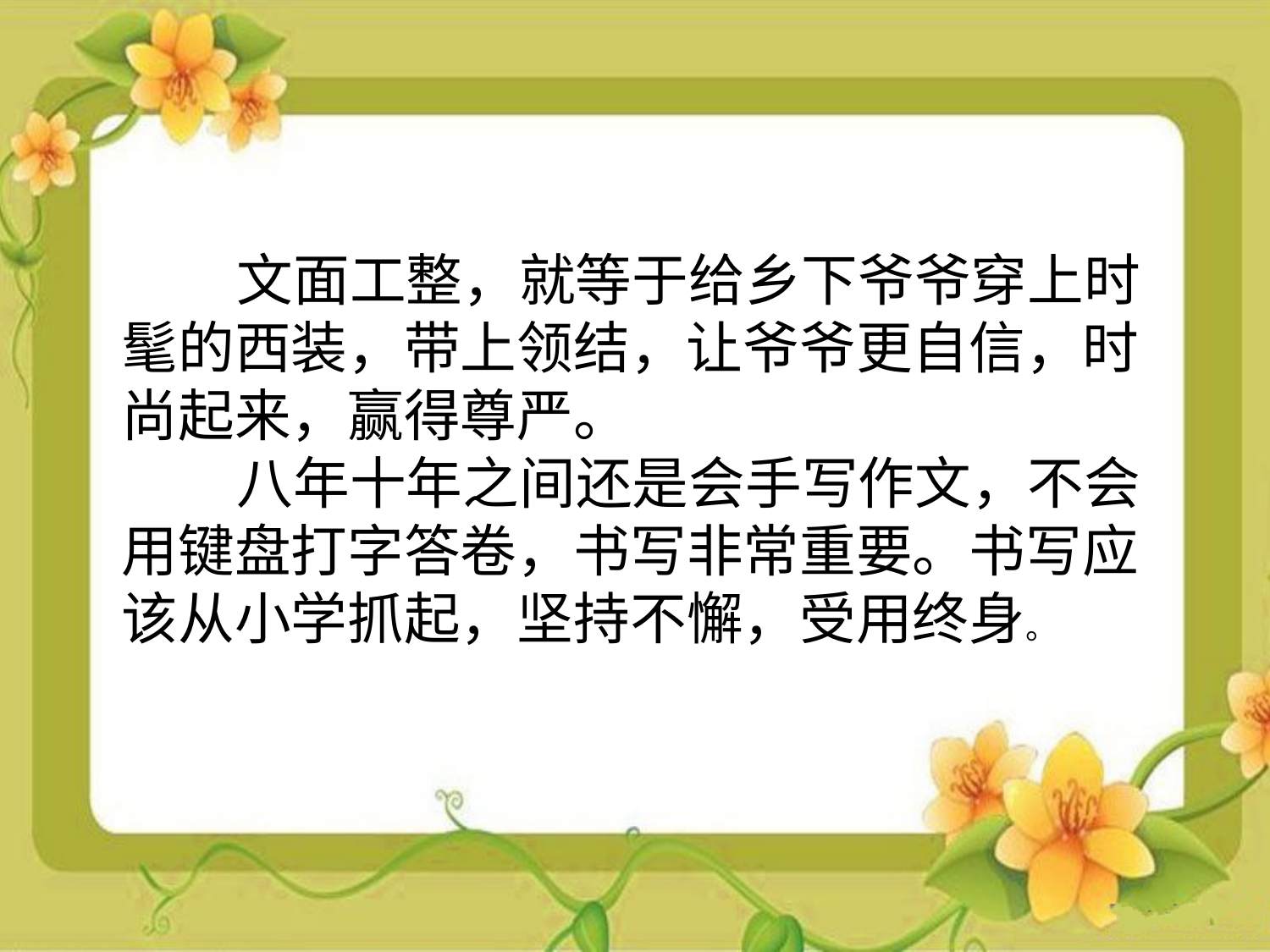

文面工整，就等于给乡下爷爷穿上时髦的西装，带上领结，让爷爷更自信，时尚起来，赢得尊严。
        八年十年之间还是会手写作文，不会用键盘打字答卷，书写非常重要。书写应该从小学抓起，坚持不懈，受用终身。